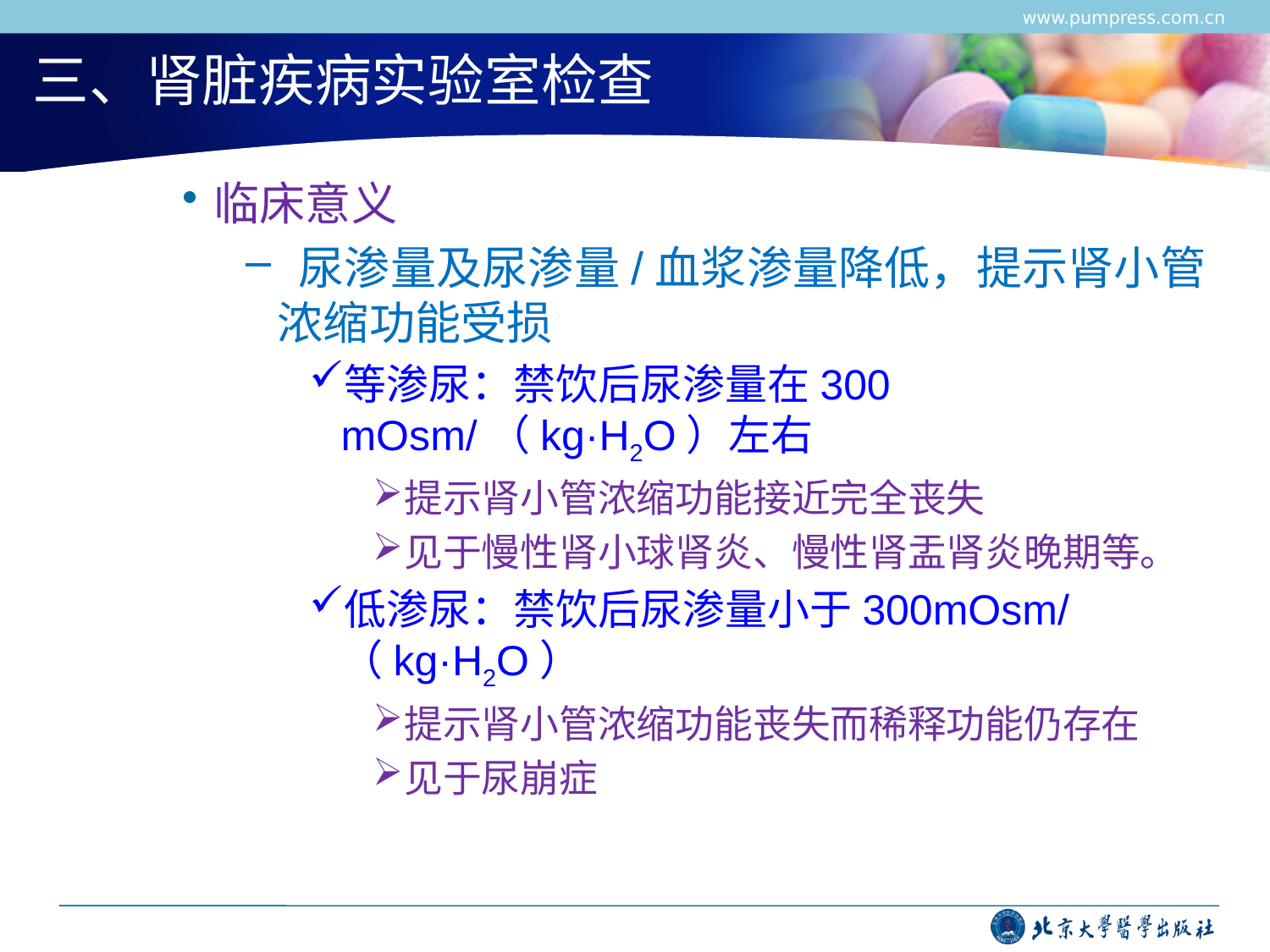

www.pumpress.com.cn
# 三、肾脏疾病实验室检查
临床意义
 尿渗量及尿渗量/血浆渗量降低，提示肾小管浓缩功能受损
等渗尿：禁饮后尿渗量在300 mOsm/（kg·H2O）左右
提示肾小管浓缩功能接近完全丧失
见于慢性肾小球肾炎、慢性肾盂肾炎晚期等。
低渗尿：禁饮后尿渗量小于300mOsm/（kg·H2O）
提示肾小管浓缩功能丧失而稀释功能仍存在
见于尿崩症